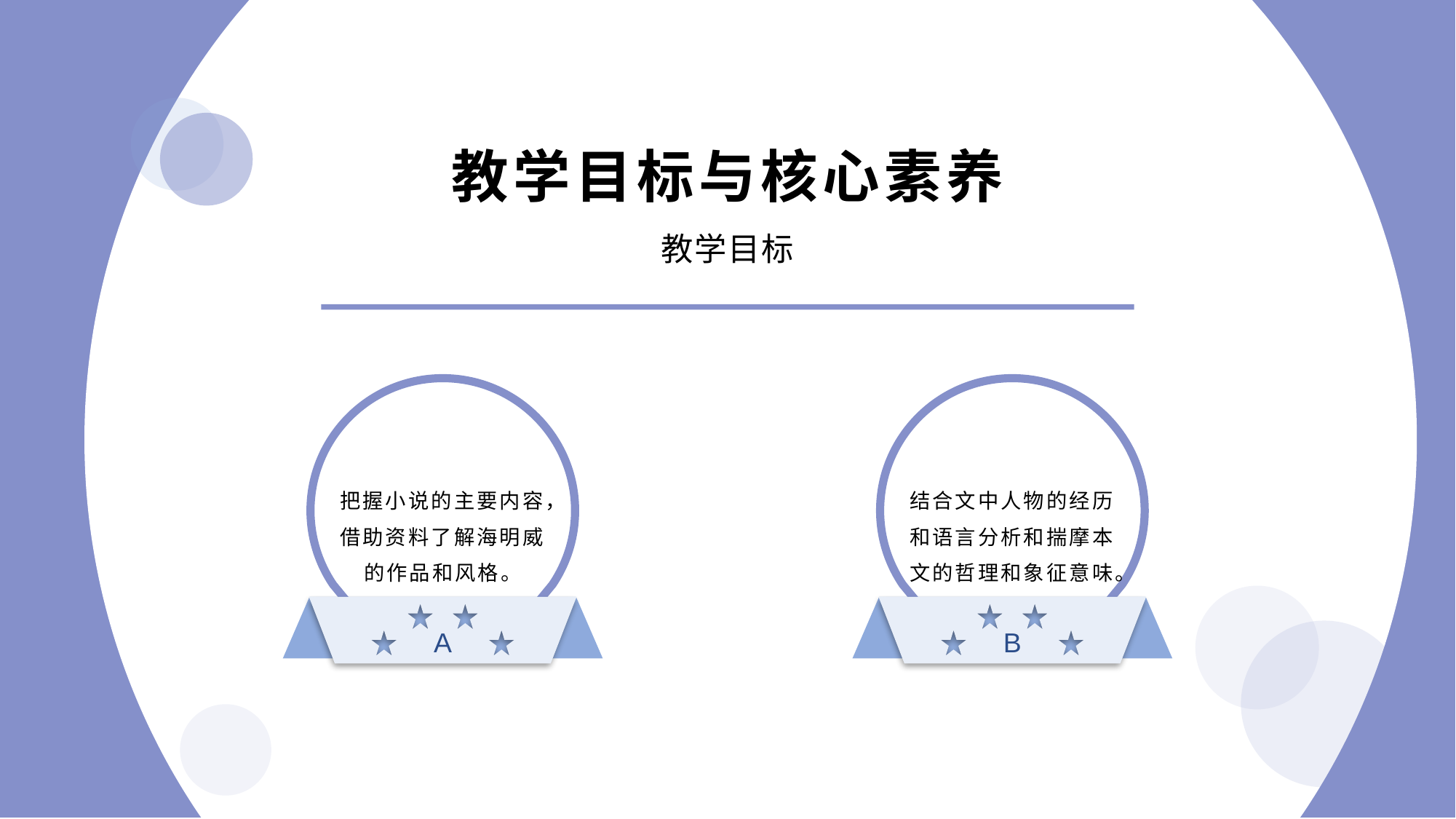

教学目标与核心素养
教学目标

A

B
把握小说的主要内容，借助资料了解海明威的作品和风格。
结合文中人物的经历和语言分析和揣摩本文的哲理和象征意味。